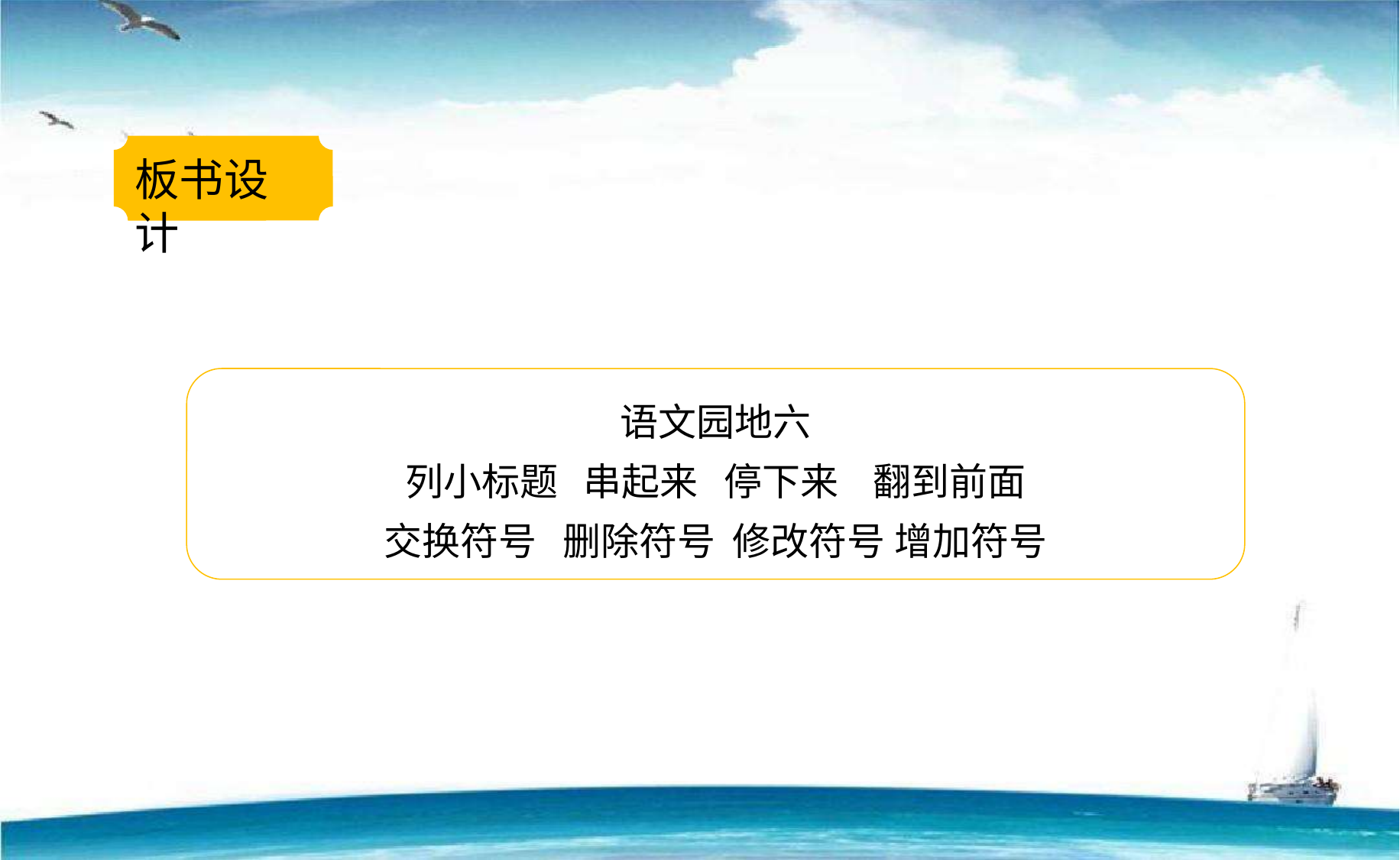

板书设计
语文园地六
列小标题   串起来   停下来    翻到前面
交换符号   删除符号  修改符号 增加符号